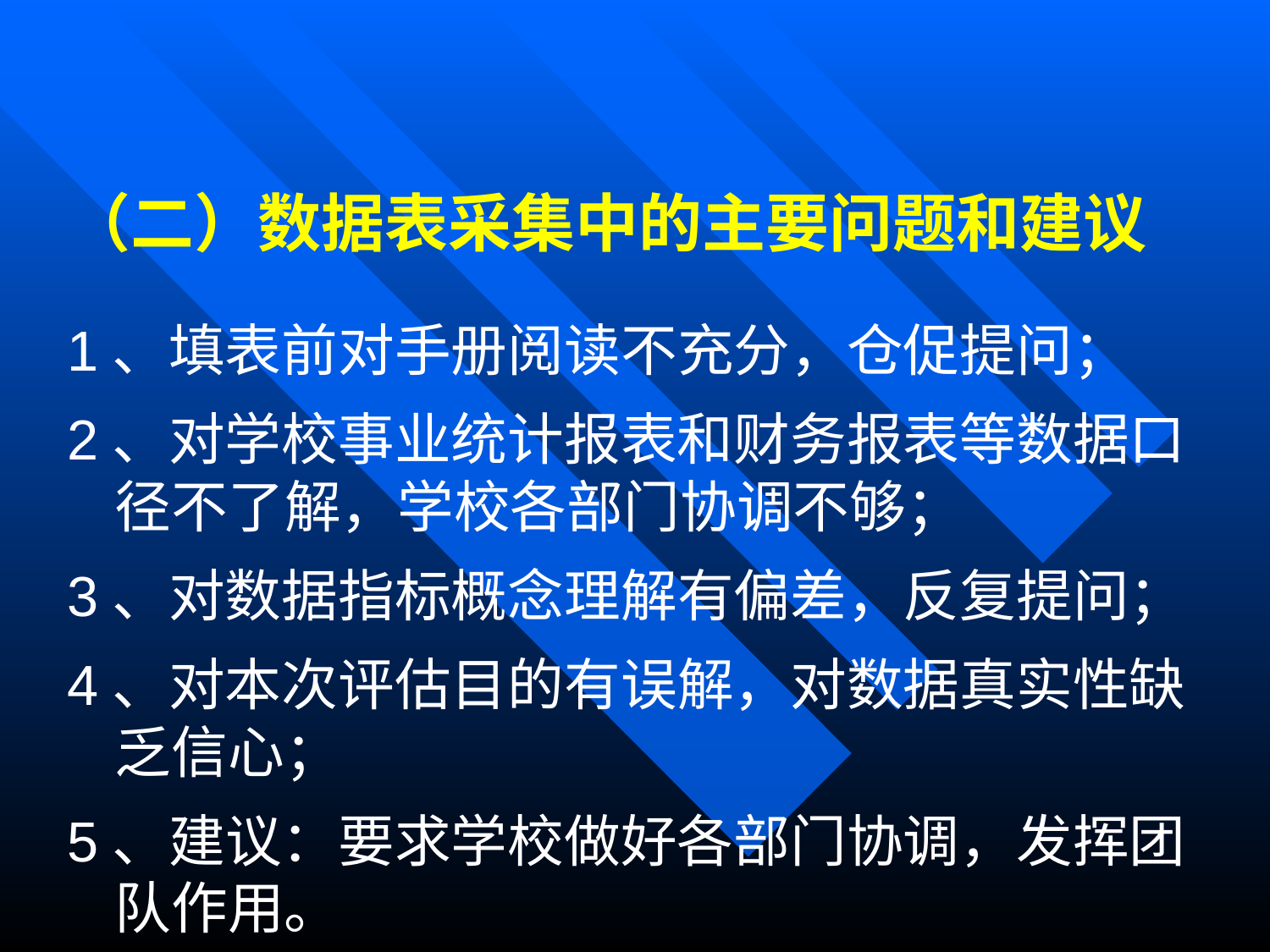

（二）数据表采集中的主要问题和建议
1、填表前对手册阅读不充分，仓促提问；
2、对学校事业统计报表和财务报表等数据口径不了解，学校各部门协调不够；
3、对数据指标概念理解有偏差，反复提问；
4、对本次评估目的有误解，对数据真实性缺乏信心；
5、建议：要求学校做好各部门协调，发挥团队作用。